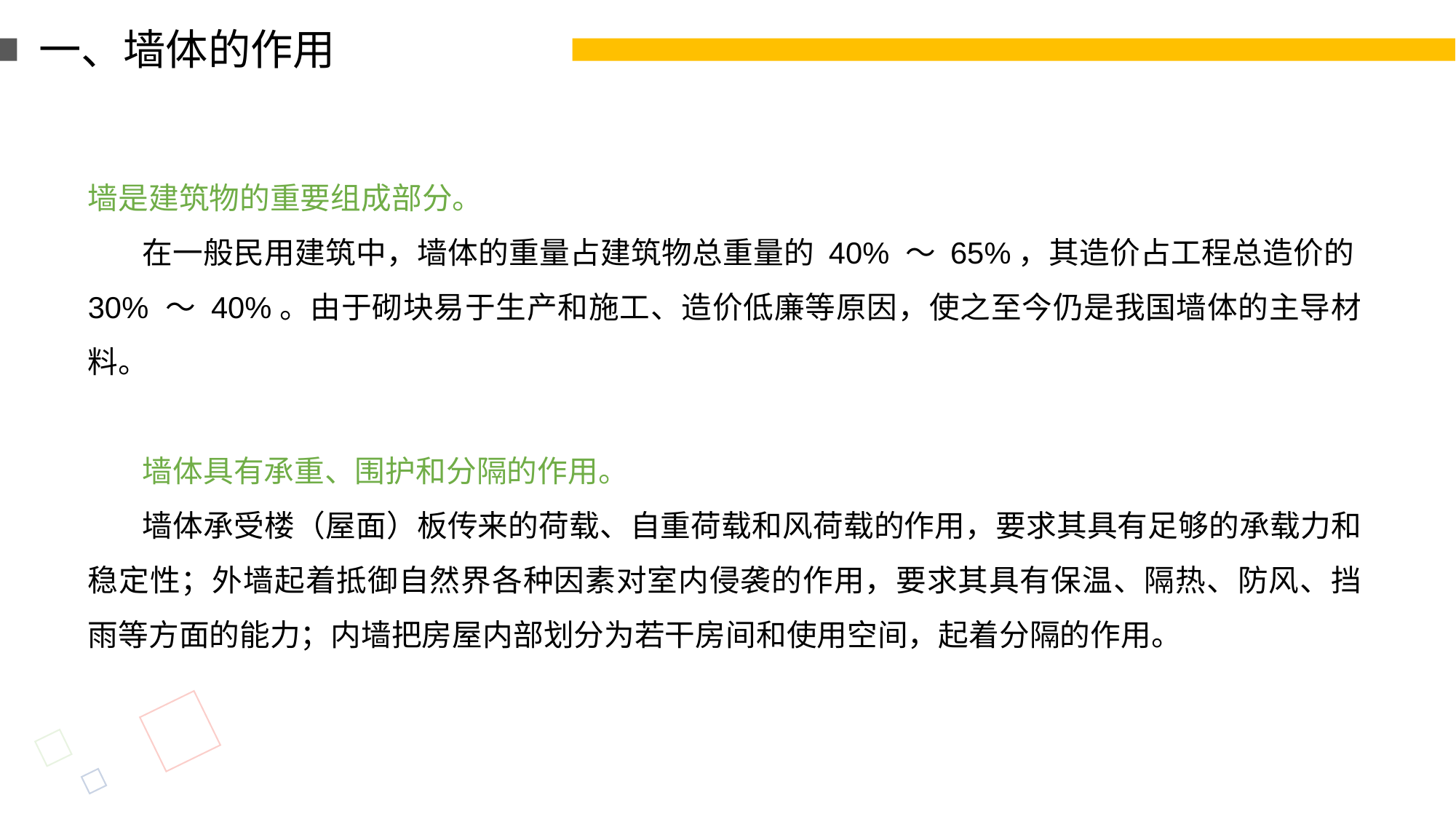

一、墙体的作用
墙是建筑物的重要组成部分。
在一般民用建筑中，墙体的重量占建筑物总重量的 40% ～ 65%，其造价占工程总造价的30% ～ 40%。由于砌块易于生产和施工、造价低廉等原因，使之至今仍是我国墙体的主导材料。

墙体具有承重、围护和分隔的作用。
墙体承受楼（屋面）板传来的荷载、自重荷载和风荷载的作用，要求其具有足够的承载力和稳定性；外墙起着抵御自然界各种因素对室内侵袭的作用，要求其具有保温、隔热、防风、挡雨等方面的能力；内墙把房屋内部划分为若干房间和使用空间，起着分隔的作用。